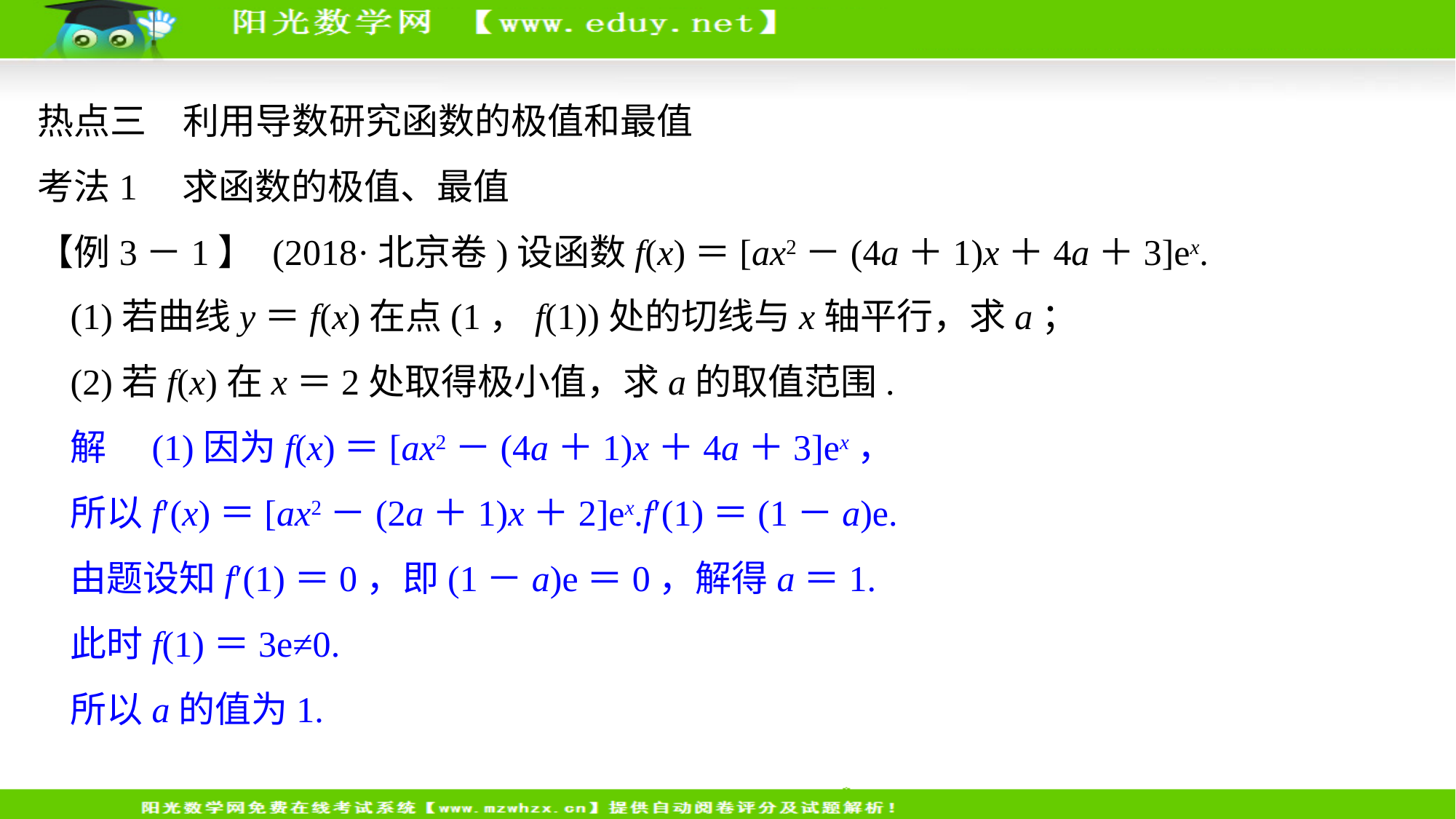

热点三　利用导数研究函数的极值和最值
考法1　求函数的极值、最值
【例3－1】 (2018·北京卷)设函数f(x)＝[ax2－(4a＋1)x＋4a＋3]ex.
(1)若曲线y＝f(x)在点(1，f(1))处的切线与x轴平行，求a；
(2)若f(x)在x＝2处取得极小值，求a的取值范围.
解　(1)因为f(x)＝[ax2－(4a＋1)x＋4a＋3]ex，
所以f′(x)＝[ax2－(2a＋1)x＋2]ex.f′(1)＝(1－a)e.
由题设知f′(1)＝0，即(1－a)e＝0，解得a＝1.
此时f(1)＝3e≠0.
所以a的值为1.